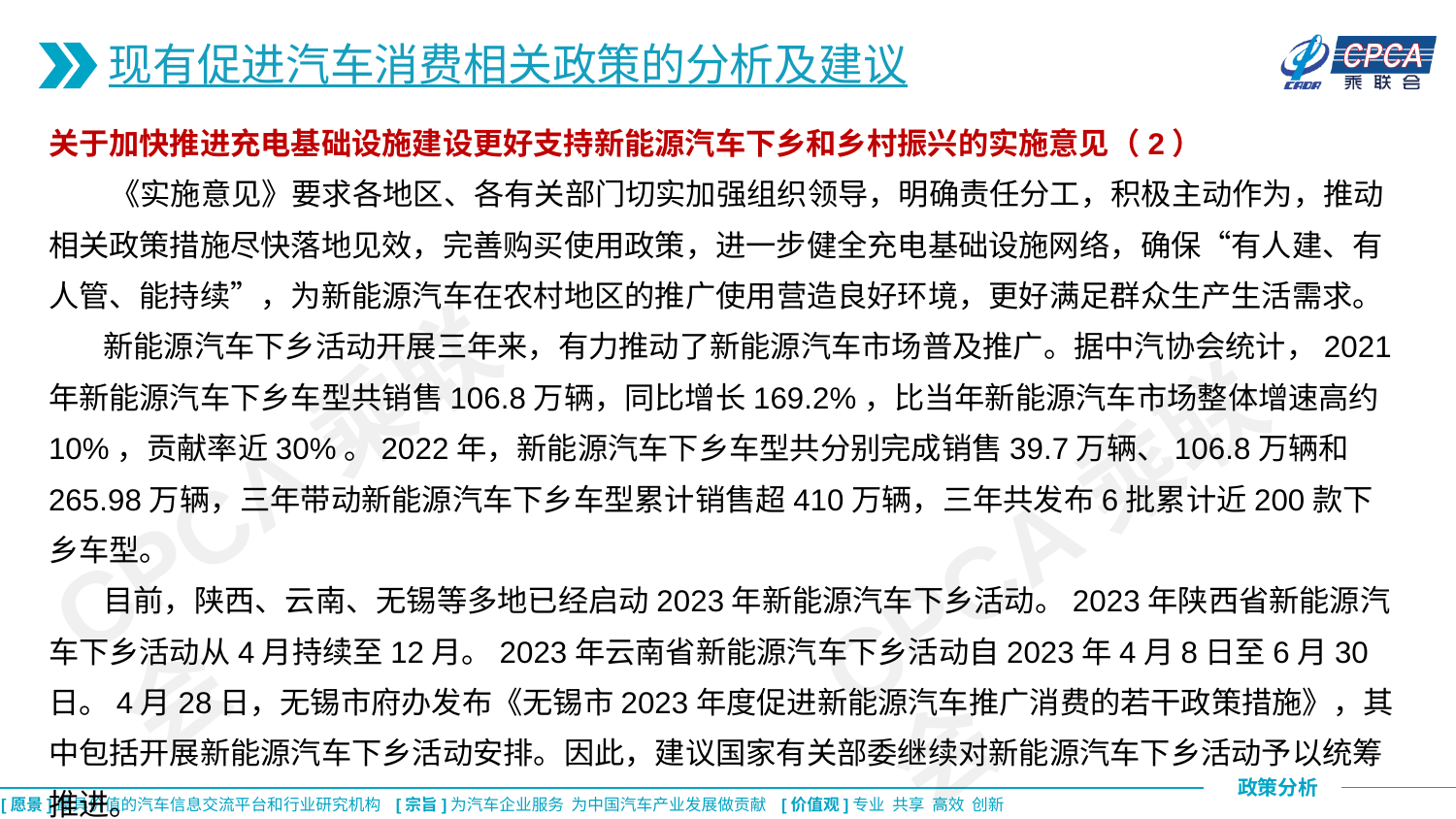

现有促进汽车消费相关政策的分析及建议
关于加快推进充电基础设施建设更好支持新能源汽车下乡和乡村振兴的实施意见（2）
        《实施意见》要求各地区、各有关部门切实加强组织领导，明确责任分工，积极主动作为，推动相关政策措施尽快落地见效，完善购买使用政策，进一步健全充电基础设施网络，确保“有人建、有人管、能持续”，为新能源汽车在农村地区的推广使用营造良好环境，更好满足群众生产生活需求。
       新能源汽车下乡活动开展三年来，有力推动了新能源汽车市场普及推广。据中汽协会统计，2021年新能源汽车下乡车型共销售106.8万辆，同比增长169.2%，比当年新能源汽车市场整体增速高约10%，贡献率近30%。2022年，新能源汽车下乡车型共分别完成销售39.7万辆、106.8万辆和265.98万辆，三年带动新能源汽车下乡车型累计销售超410万辆，三年共发布6批累计近200款下乡车型。
       目前，陕西、云南、无锡等多地已经启动2023年新能源汽车下乡活动。2023年陕西省新能源汽车下乡活动从4月持续至12月。2023年云南省新能源汽车下乡活动自2023年4月8日至6月30日。4月28日，无锡市府办发布《无锡市2023年度促进新能源汽车推广消费的若干政策措施》，其中包括开展新能源汽车下乡活动安排。因此，建议国家有关部委继续对新能源汽车下乡活动予以统筹推进。
CPCA乘联会
CPCA乘联会